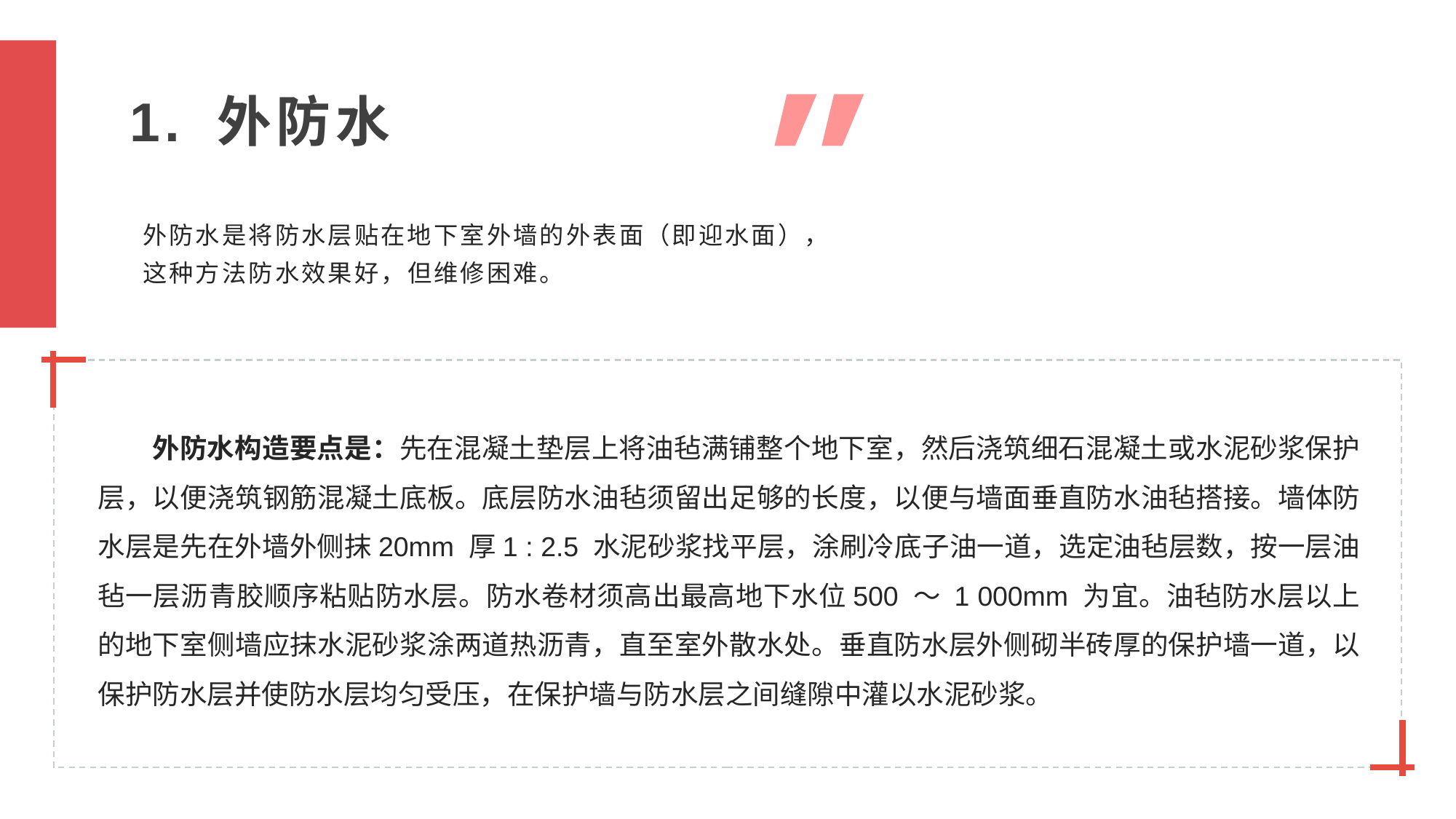

1. 外防水

外防水是将防水层贴在地下室外墙的外表面（即迎水面），这种方法防水效果好，但维修困难。

外防水构造要点是：先在混凝土垫层上将油毡满铺整个地下室，然后浇筑细石混凝土或水泥砂浆保护层，以便浇筑钢筋混凝土底板。底层防水油毡须留出足够的长度，以便与墙面垂直防水油毡搭接。墙体防水层是先在外墙外侧抹20mm 厚1 : 2.5 水泥砂浆找平层，涂刷冷底子油一道，选定油毡层数，按一层油毡一层沥青胶顺序粘贴防水层。防水卷材须高出最高地下水位500 ～ 1 000mm 为宜。油毡防水层以上的地下室侧墙应抹水泥砂浆涂两道热沥青，直至室外散水处。垂直防水层外侧砌半砖厚的保护墙一道，以保护防水层并使防水层均匀受压，在保护墙与防水层之间缝隙中灌以水泥砂浆。